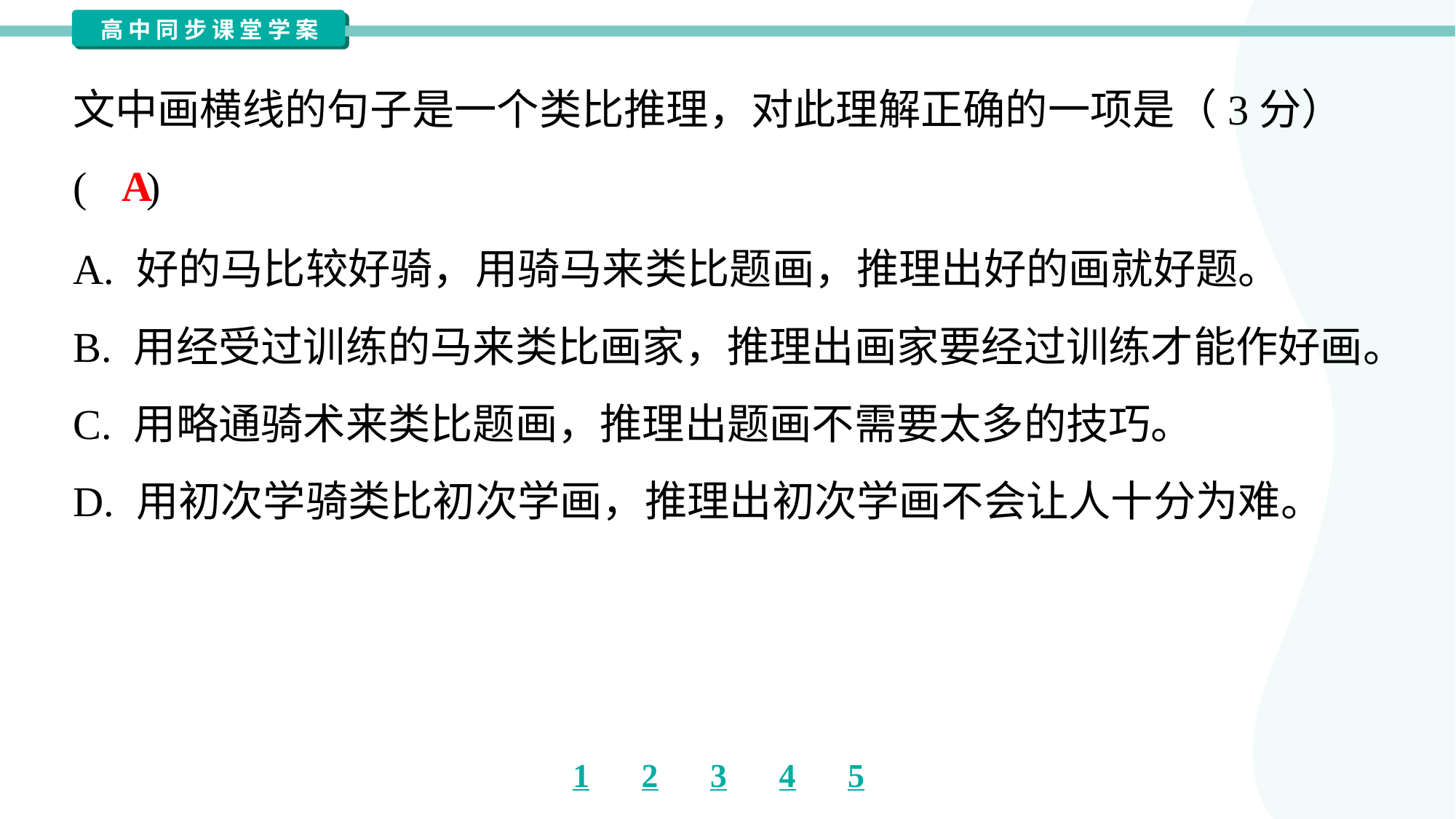

文中画横线的句子是一个类比推理，对此理解正确的一项是（3分）
(     )
A
A. 好的马比较好骑，用骑马来类比题画，推理出好的画就好题。
B. 用经受过训练的马来类比画家，推理出画家要经过训练才能作好画。
C. 用略通骑术来类比题画，推理出题画不需要太多的技巧。
D. 用初次学骑类比初次学画，推理出初次学画不会让人十分为难。